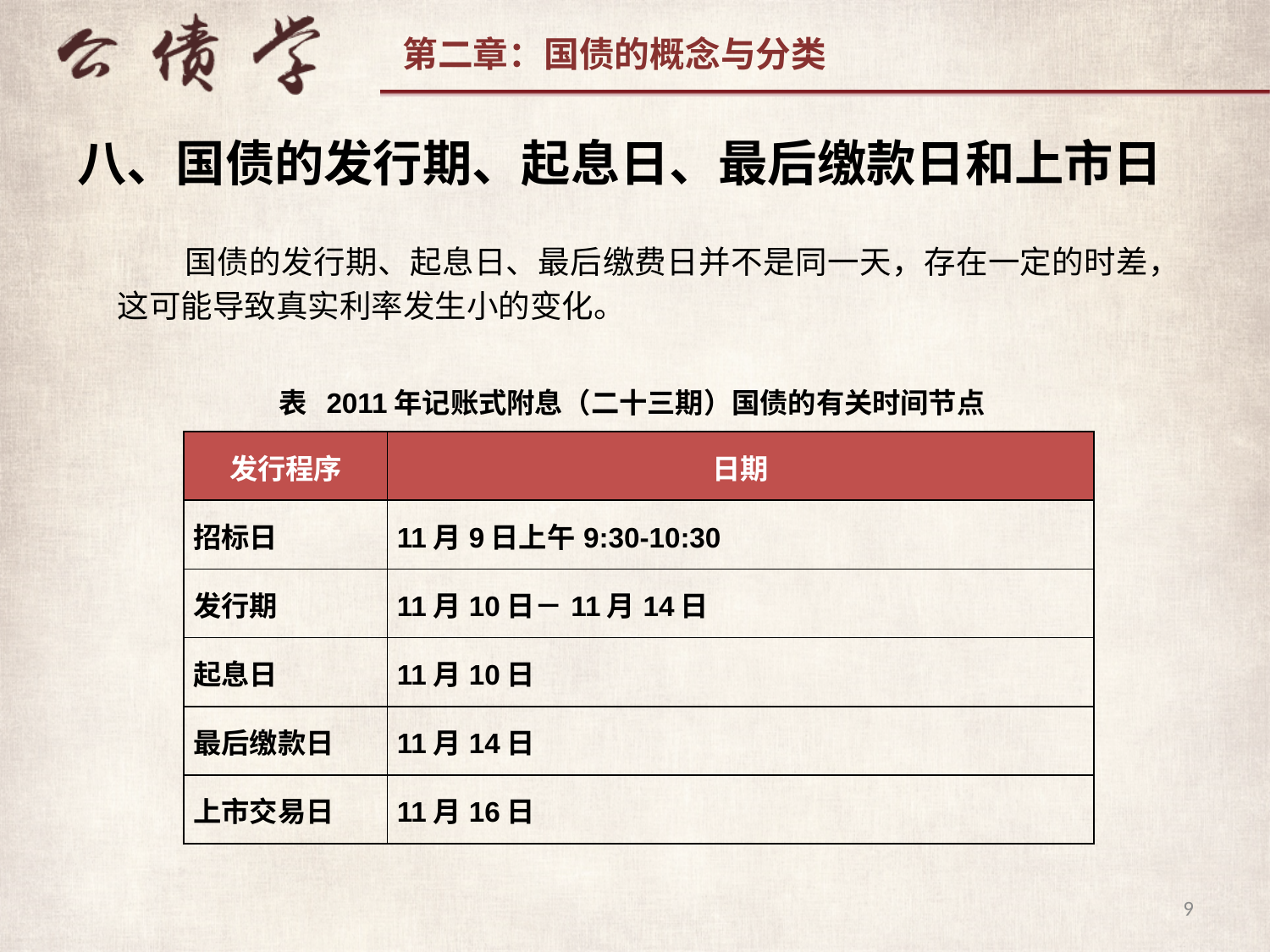

八、国债的发行期、起息日、最后缴款日和上市日
   国债的发行期、起息日、最后缴费日并不是同一天，存在一定的时差，这可能导致真实利率发生小的变化。
表  2011年记账式附息（二十三期）国债的有关时间节点
| 发行程序 | 日期 |
| --- | --- |
| 招标日 | 11月9日上午9:30-10:30 |
| 发行期 | 11月10日－11月14日 |
| 起息日 | 11月10日 |
| 最后缴款日 | 11月14日 |
| 上市交易日 | 11月16日 |
9